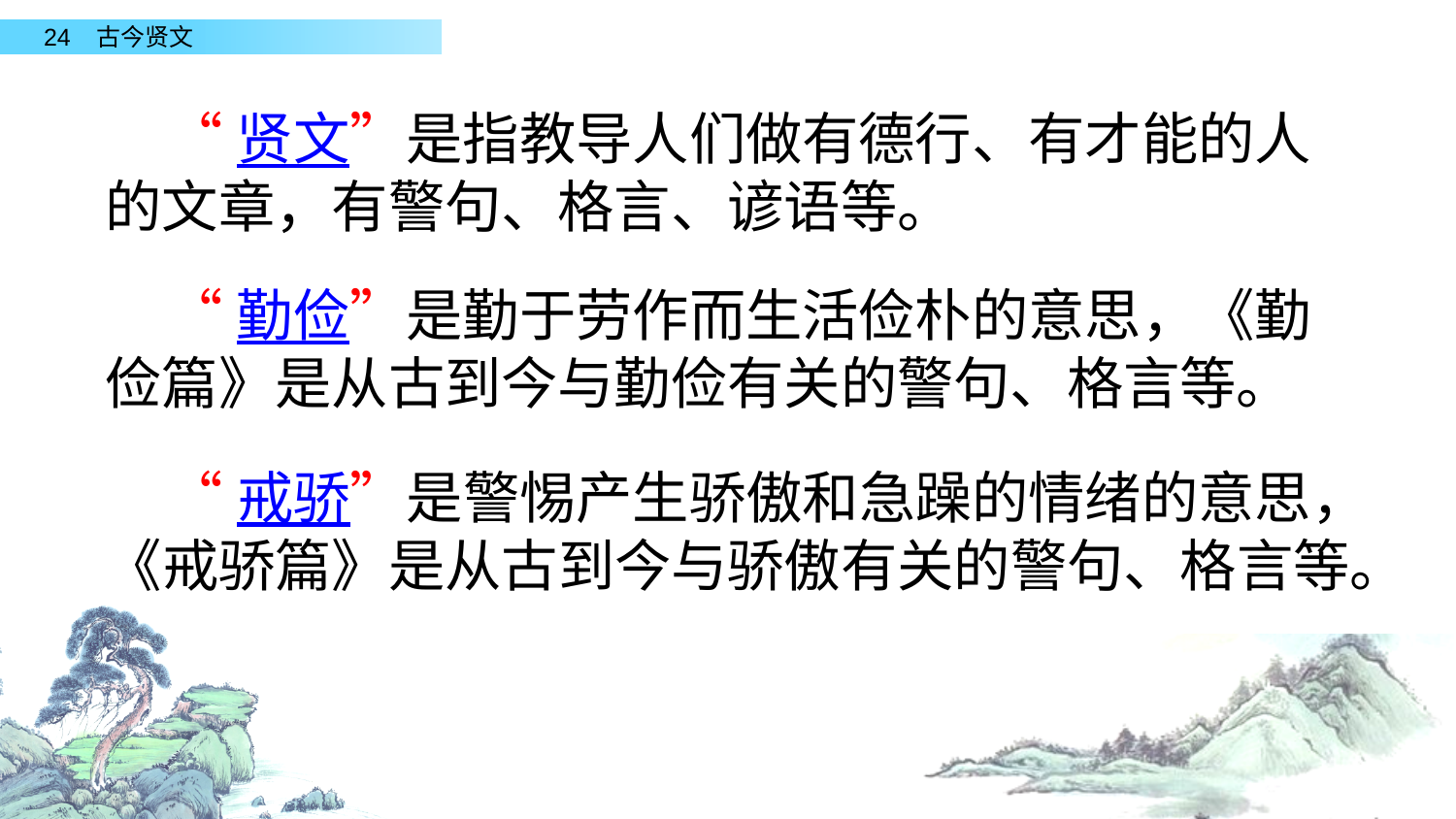

“贤文”是指教导人们做有德行、有才能的人的文章，有警句、格言、谚语等。
 “勤俭”是勤于劳作而生活俭朴的意思，《勤俭篇》是从古到今与勤俭有关的警句、格言等。
 “戒骄”是警惕产生骄傲和急躁的情绪的意思，《戒骄篇》是从古到今与骄傲有关的警句、格言等。